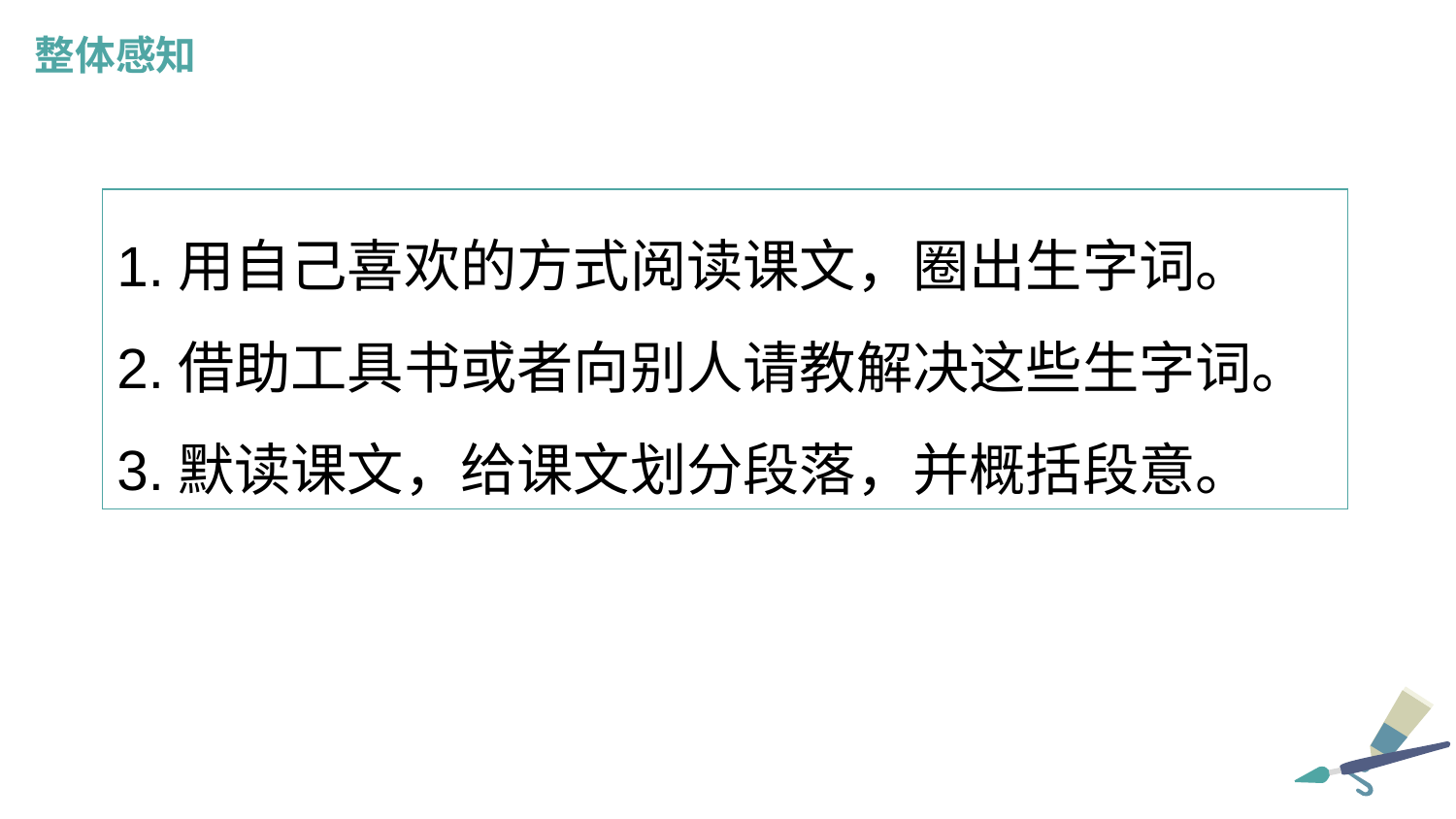

整体感知
1.用自己喜欢的方式阅读课文，圈出生字词。
2.借助工具书或者向别人请教解决这些生字词。
3.默读课文，给课文划分段落，并概括段意。